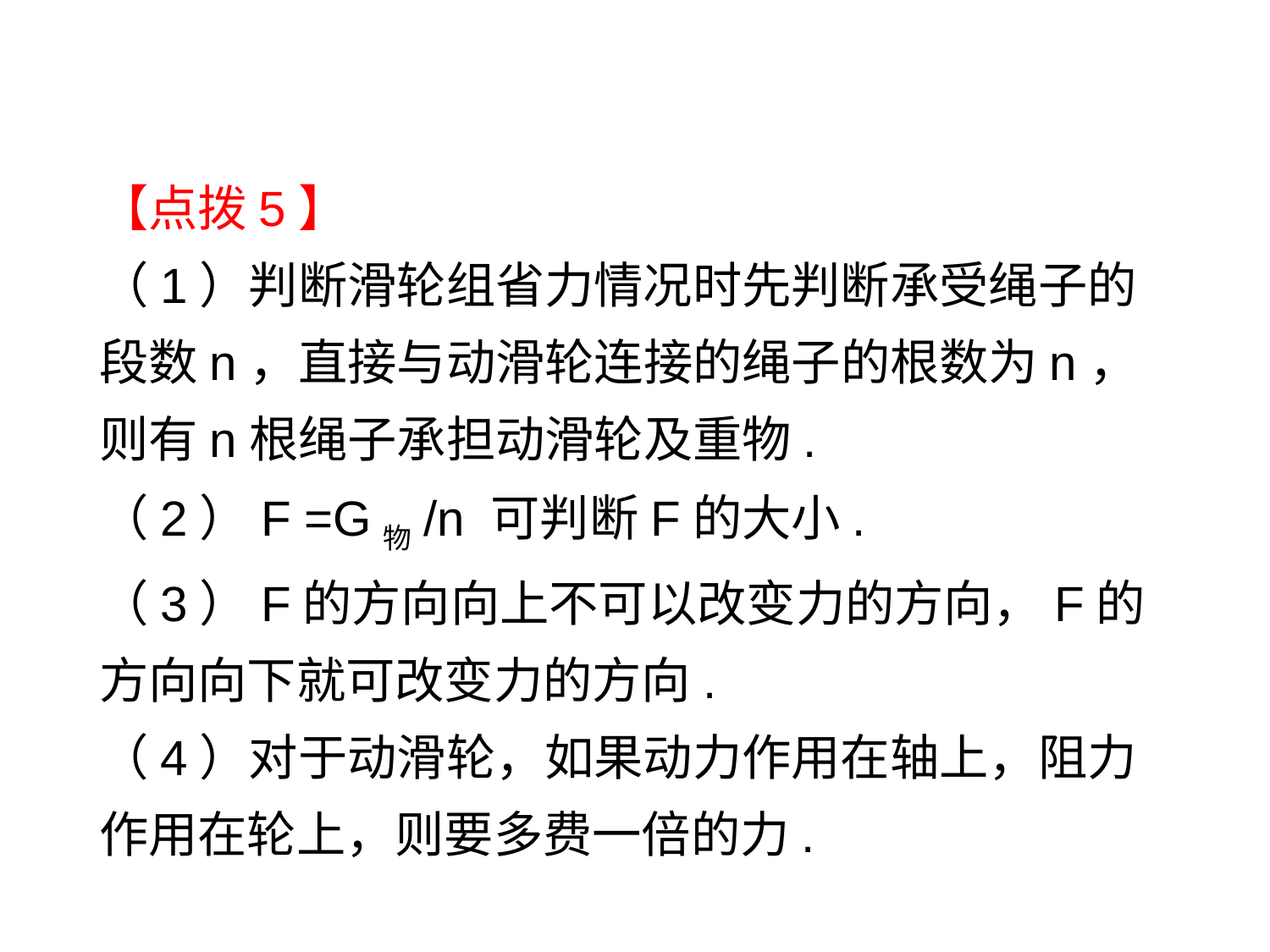

【点拨5】
（1）判断滑轮组省力情况时先判断承受绳子的段数n，直接与动滑轮连接的绳子的根数为n，则有n根绳子承担动滑轮及重物.
（2）F =G物/n 可判断F的大小.
（3）F的方向向上不可以改变力的方向，F的方向向下就可改变力的方向.
（4）对于动滑轮，如果动力作用在轴上，阻力作用在轮上，则要多费一倍的力.